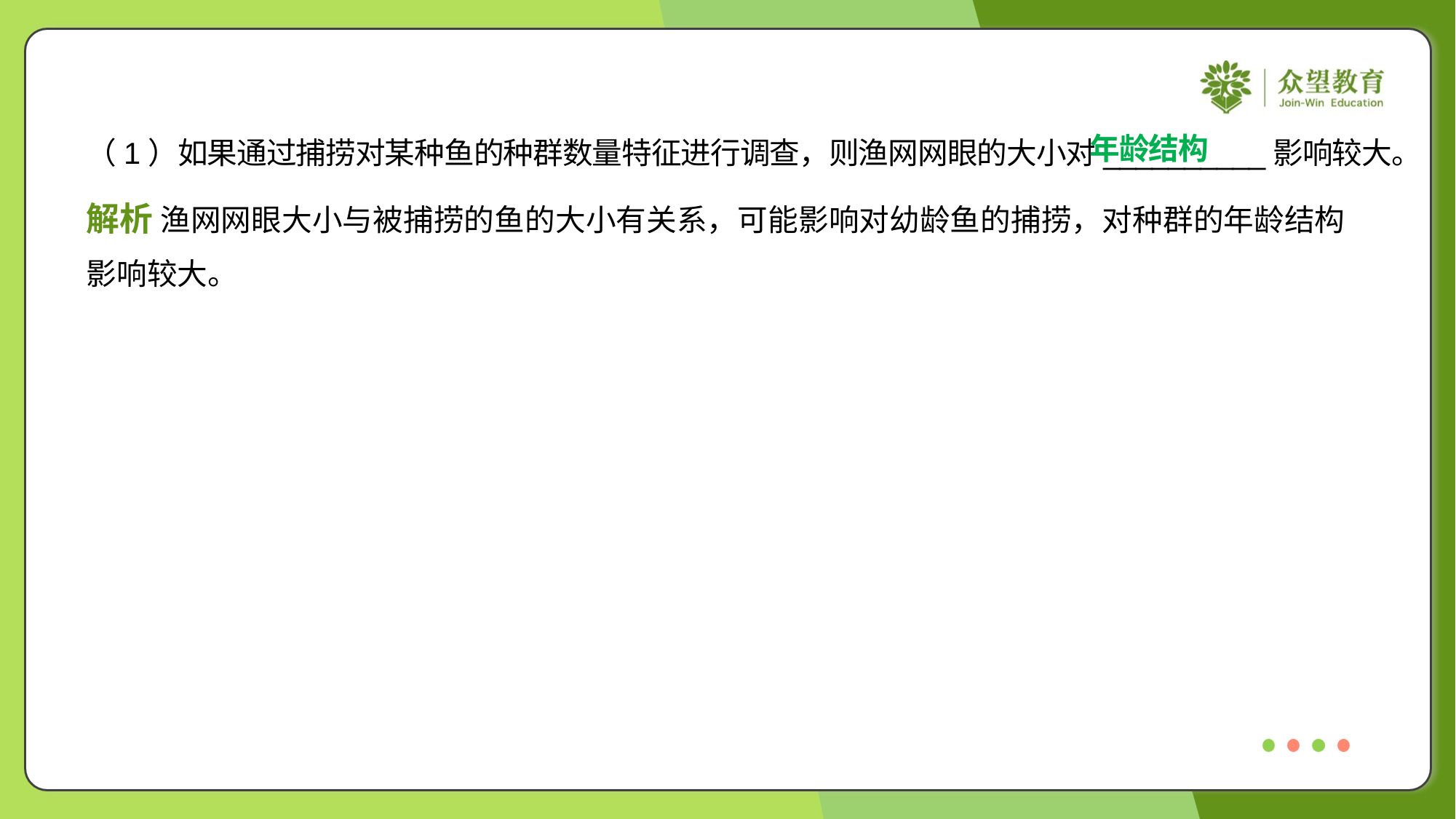

年龄结构
（1）如果通过捕捞对某种鱼的种群数量特征进行调查，则渔网网眼的大小对__________影响较大。
解析 渔网网眼大小与被捕捞的鱼的大小有关系，可能影响对幼龄鱼的捕捞，对种群的年龄结构
影响较大。